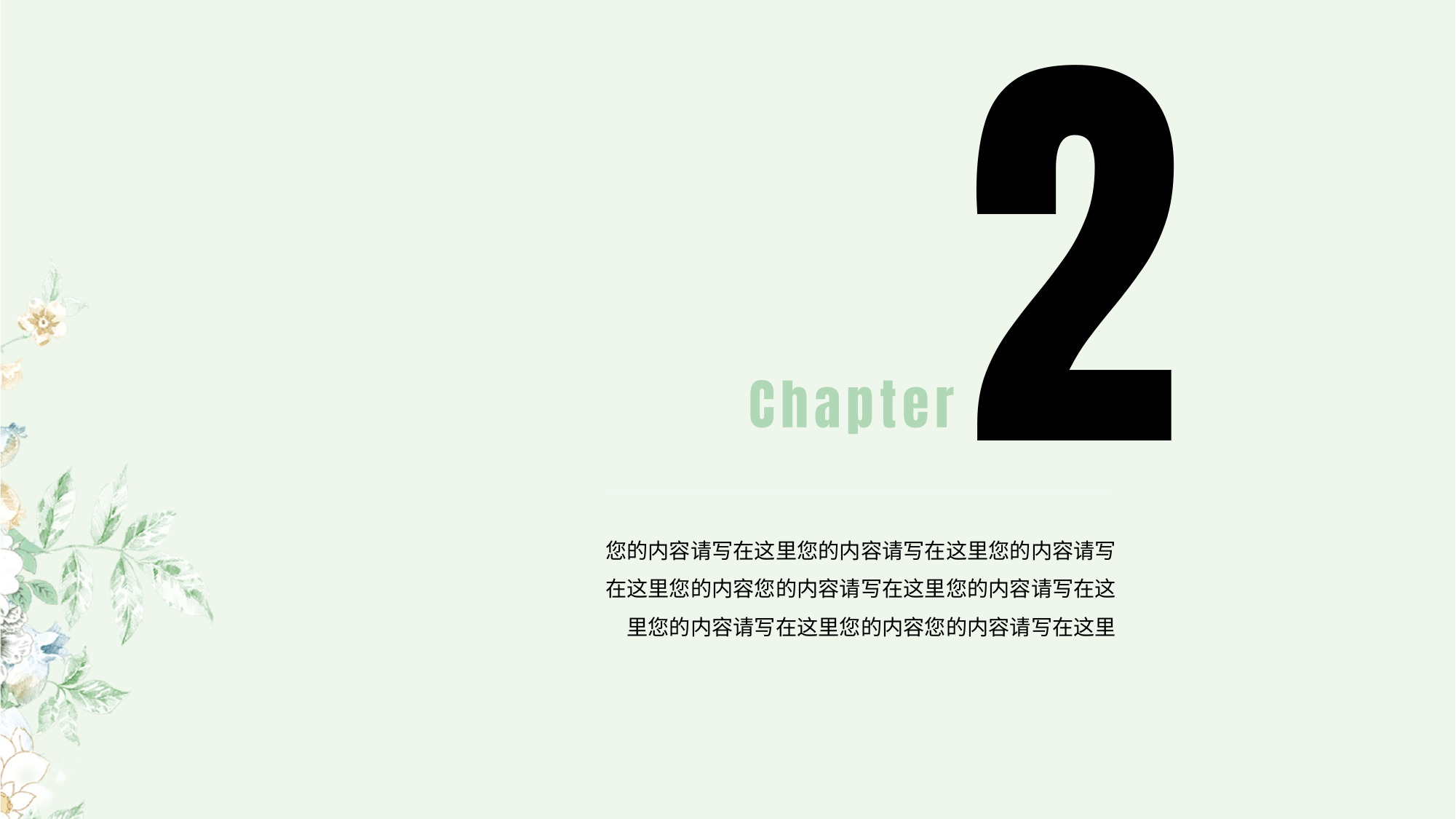

2
Chapter
您的内容请写在这里您的内容请写在这里您的内容请写在这里您的内容您的内容请写在这里您的内容请写在这里您的内容请写在这里您的内容您的内容请写在这里